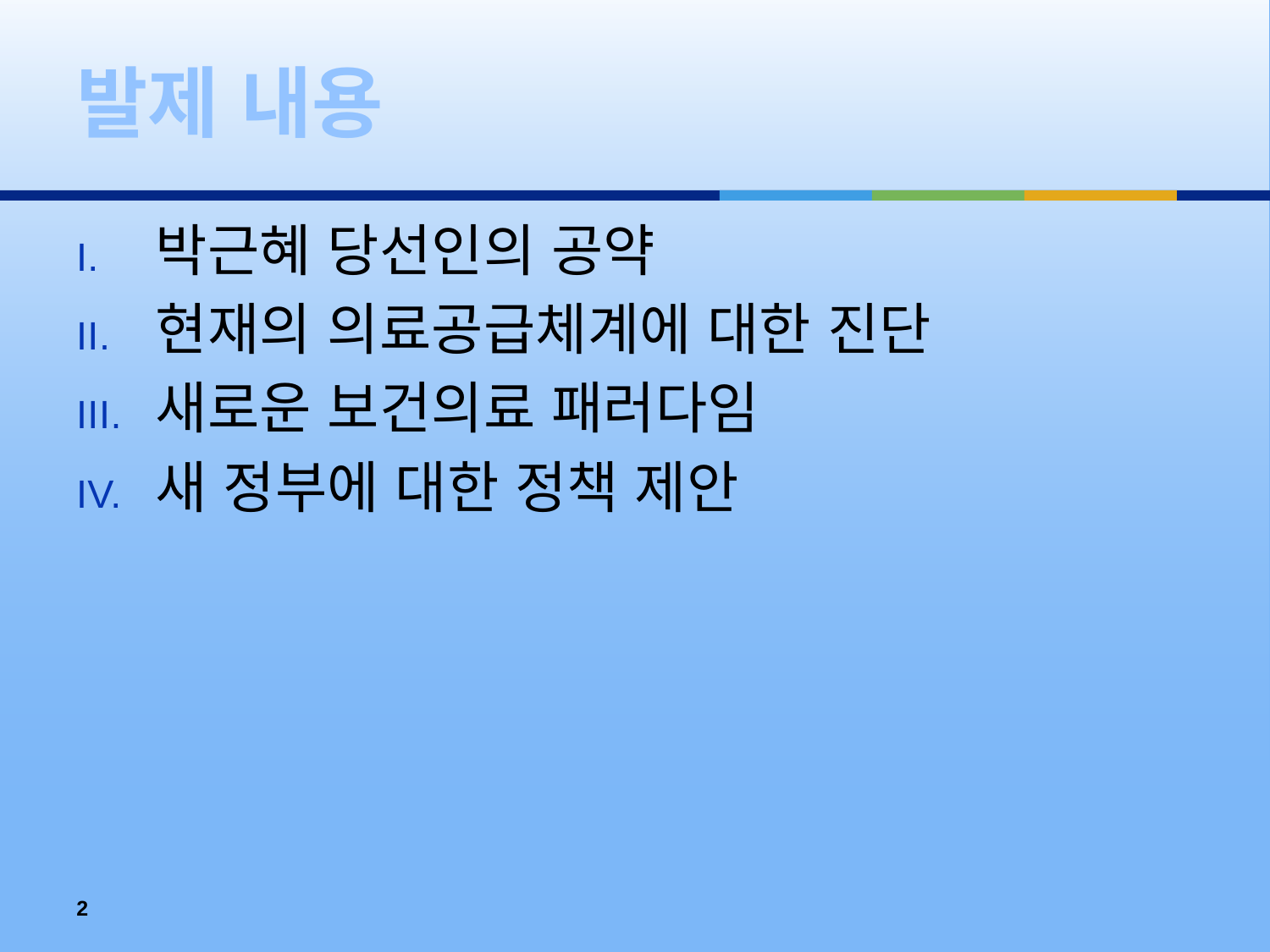

# 발제 내용
박근혜 당선인의 공약
현재의 의료공급체계에 대한 진단
새로운 보건의료 패러다임
새 정부에 대한 정책 제안

2